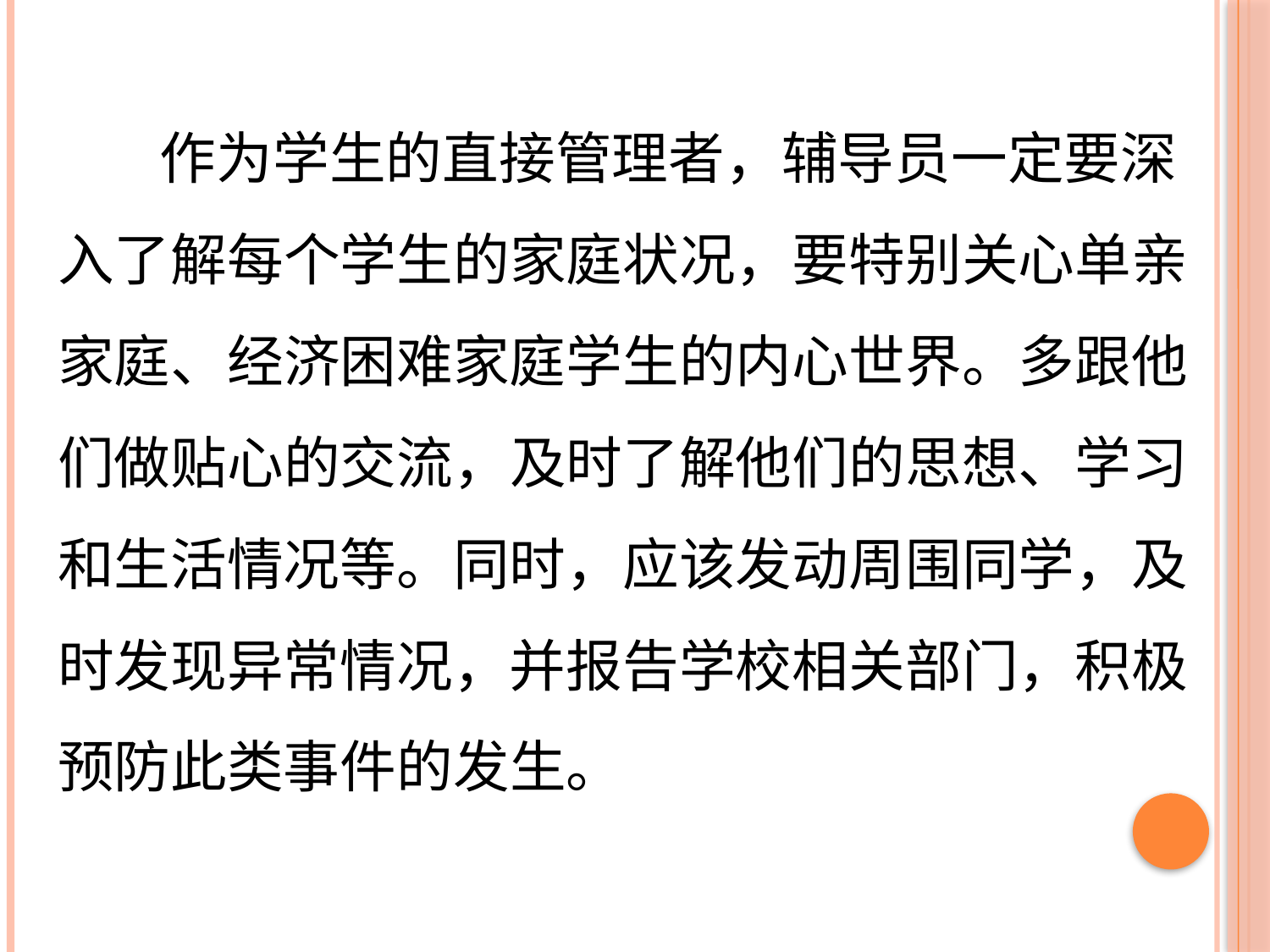

作为学生的直接管理者，辅导员一定要深入了解每个学生的家庭状况，要特别关心单亲家庭、经济困难家庭学生的内心世界。多跟他们做贴心的交流，及时了解他们的思想、学习和生活情况等。同时，应该发动周围同学，及时发现异常情况，并报告学校相关部门，积极预防此类事件的发生。